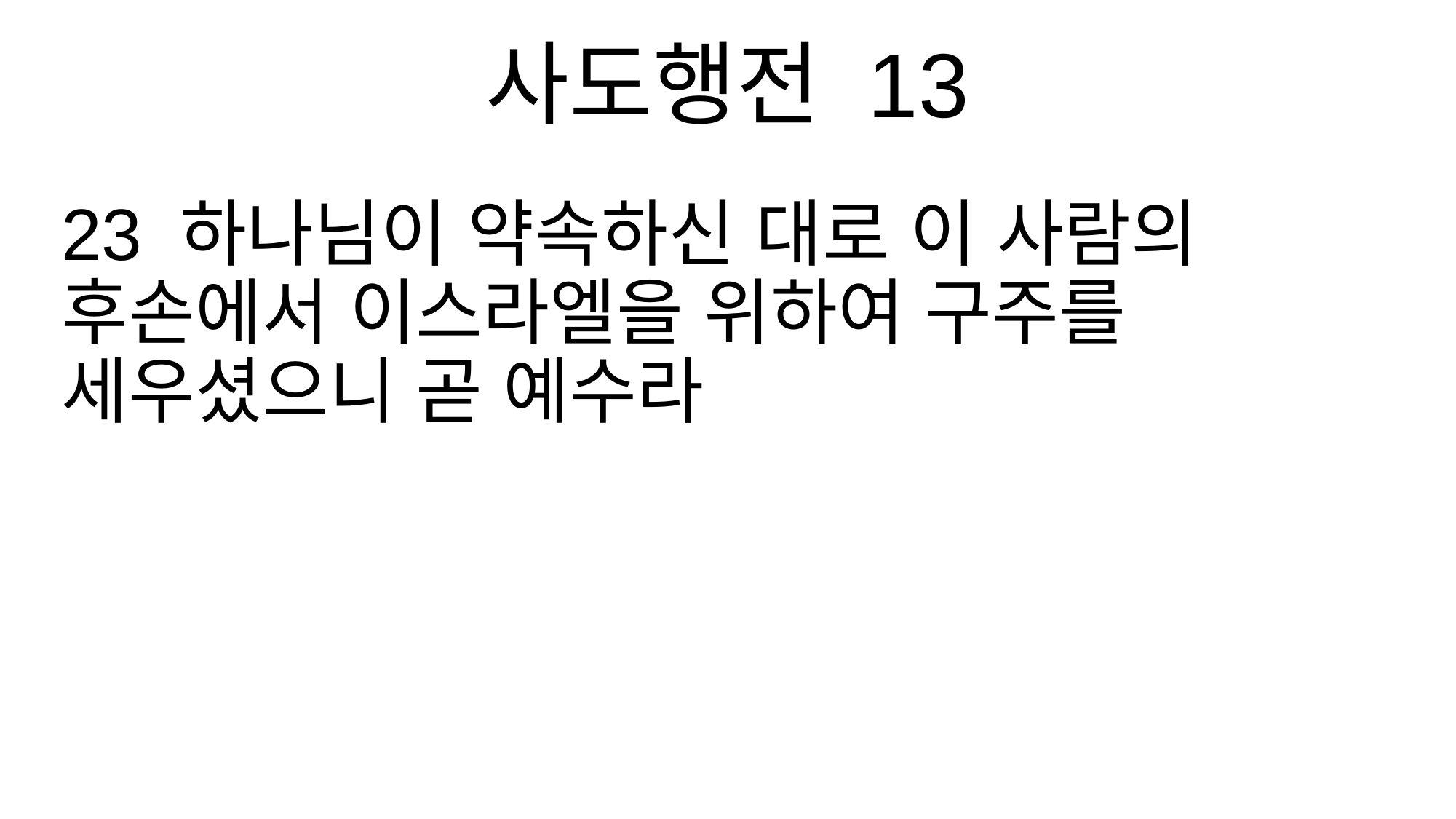

사도행전 13
23 하나님이 약속하신 대로 이 사람의 후손에서 이스라엘을 위하여 구주를 세우셨으니 곧 예수라